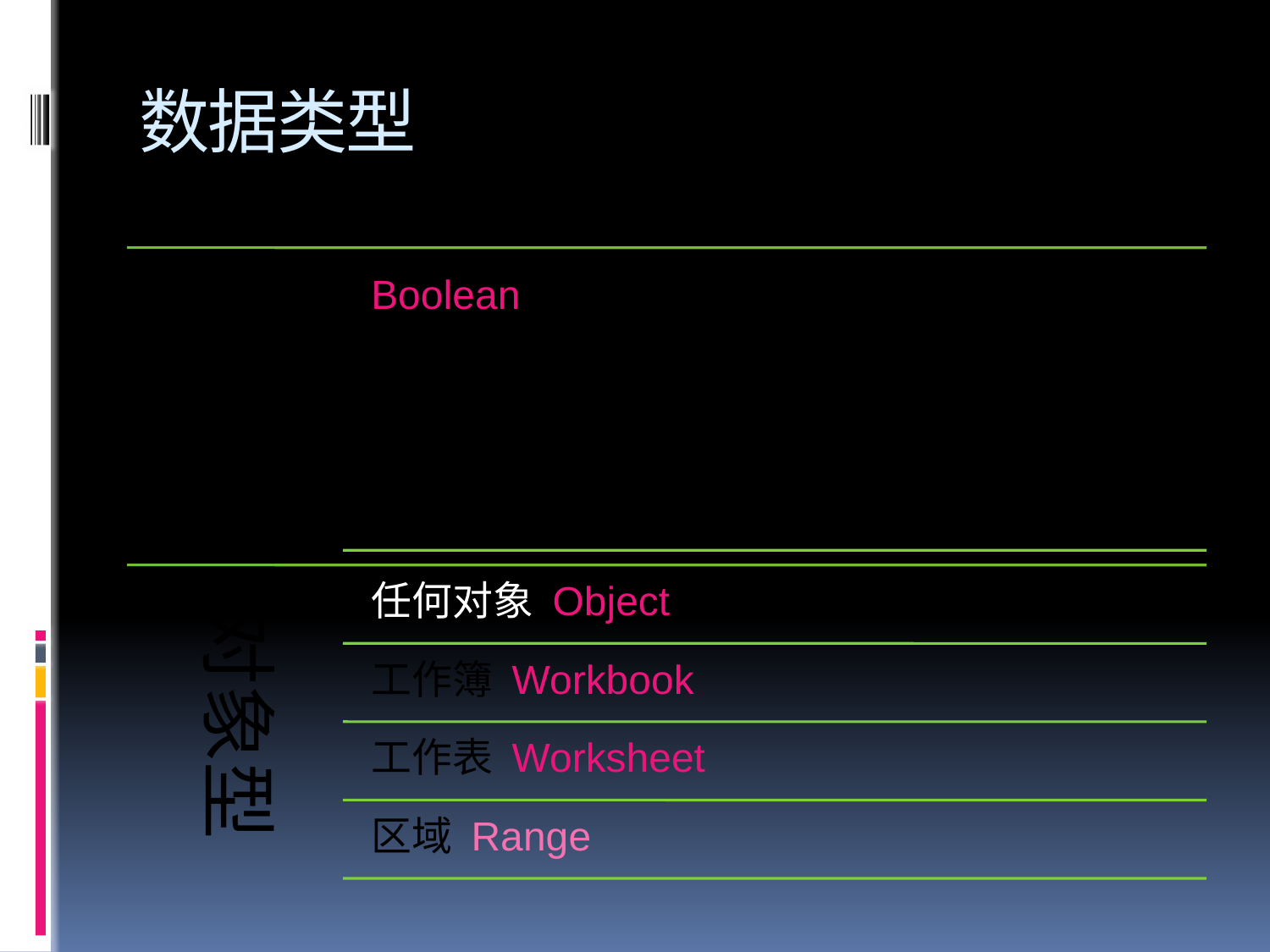

# 数据类型
逻辑型
Boolean：2字节
对象型
任何对象 Object
工作簿 Workbook
工作表 Worksheet
区域 Range